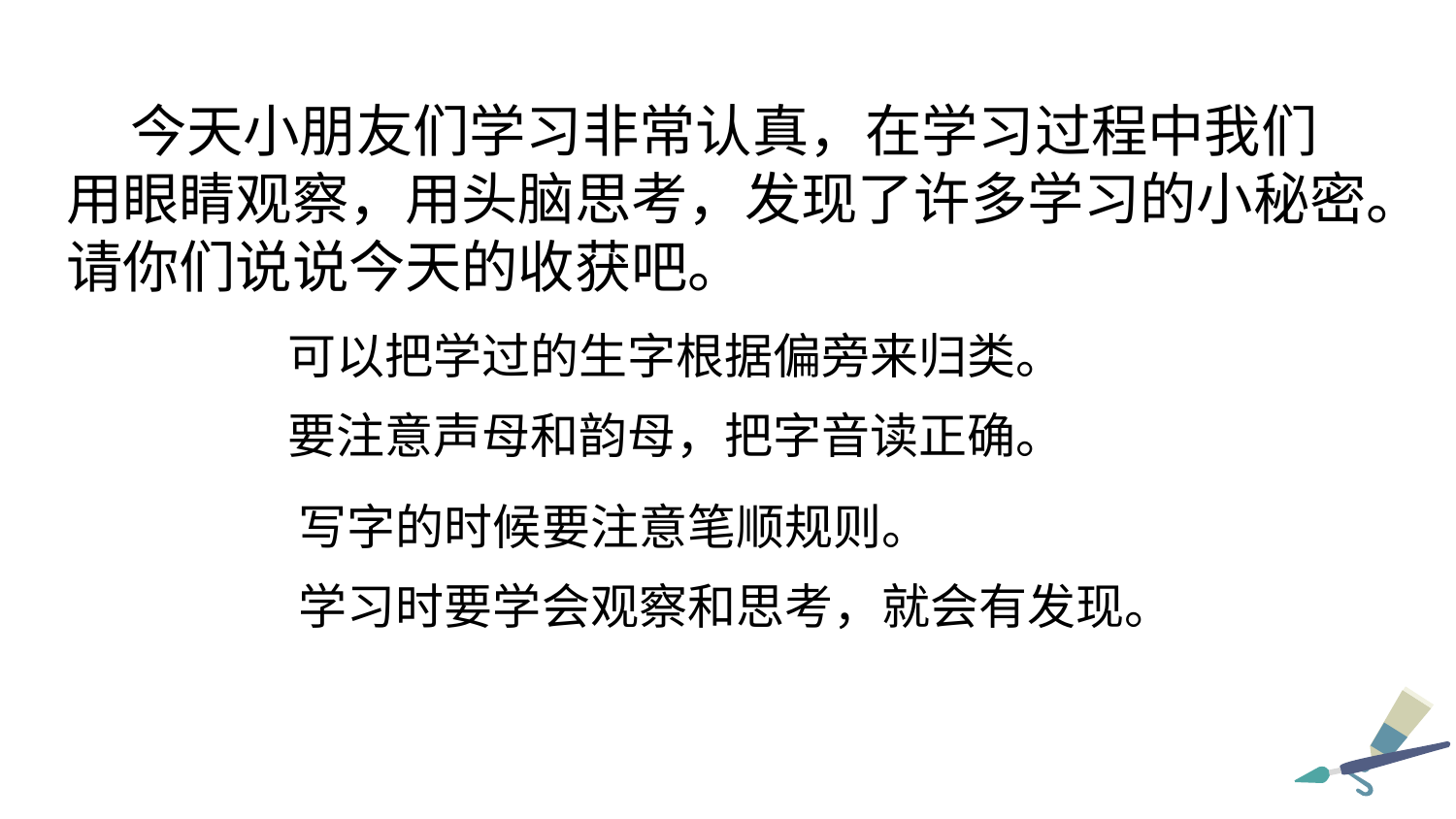

今天小朋友们学习非常认真，在学习过程中我们用眼睛观察，用头脑思考，发现了许多学习的小秘密。请你们说说今天的收获吧。
可以把学过的生字根据偏旁来归类。
要注意声母和韵母，把字音读正确。
写字的时候要注意笔顺规则。
学习时要学会观察和思考，就会有发现。